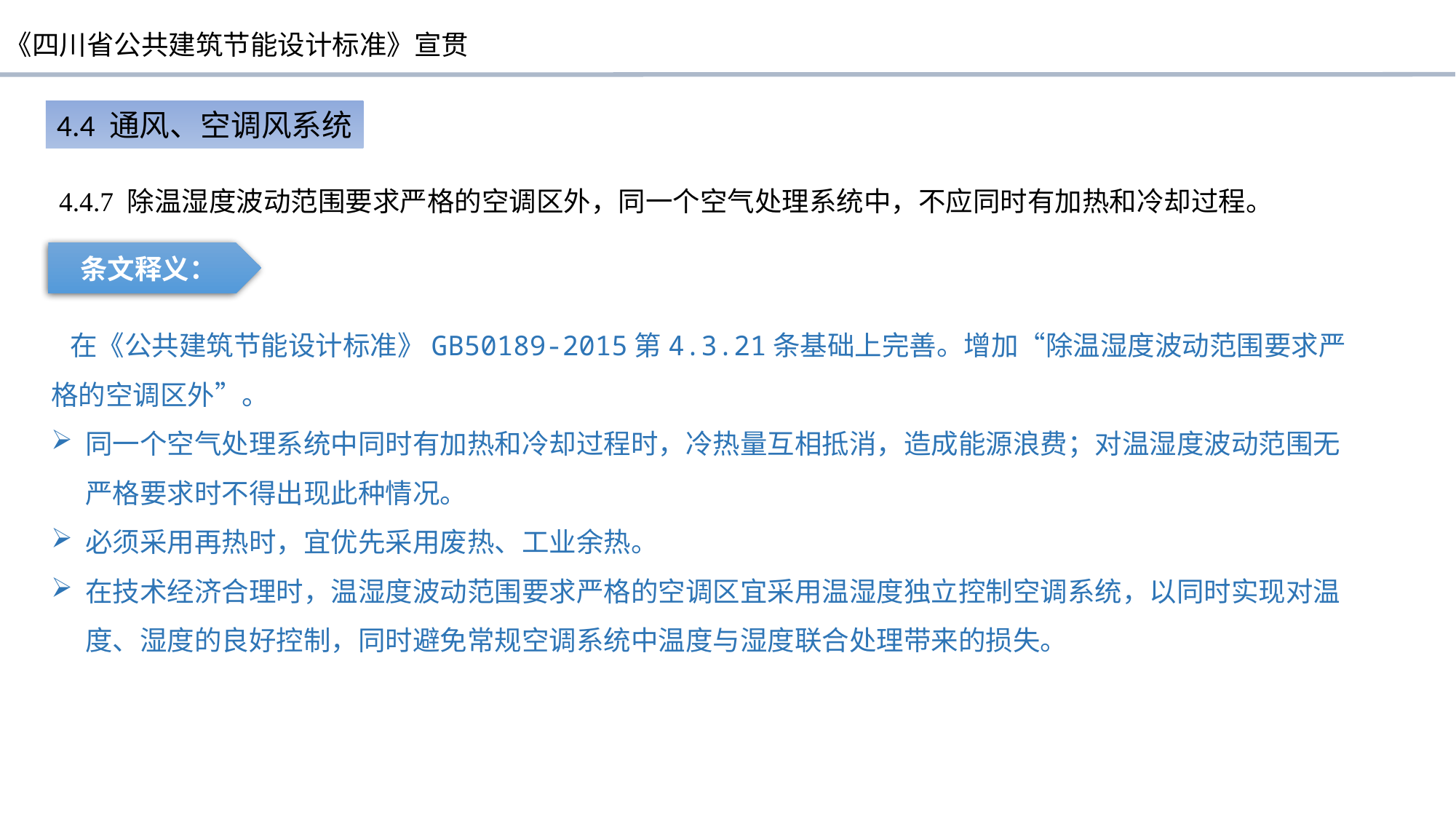

4.4 通风、空调风系统
4.4.7 除温湿度波动范围要求严格的空调区外，同一个空气处理系统中，不应同时有加热和冷却过程。

条文释义：

  在《公共建筑节能设计标准》GB50189-2015第4.3.21条基础上完善。增加“除温湿度波动范围要求严格的空调区外”。
同一个空气处理系统中同时有加热和冷却过程时，冷热量互相抵消，造成能源浪费；对温湿度波动范围无严格要求时不得出现此种情况。
必须采用再热时，宜优先采用废热、工业余热。
在技术经济合理时，温湿度波动范围要求严格的空调区宜采用温湿度独立控制空调系统，以同时实现对温度、湿度的良好控制，同时避免常规空调系统中温度与湿度联合处理带来的损失。